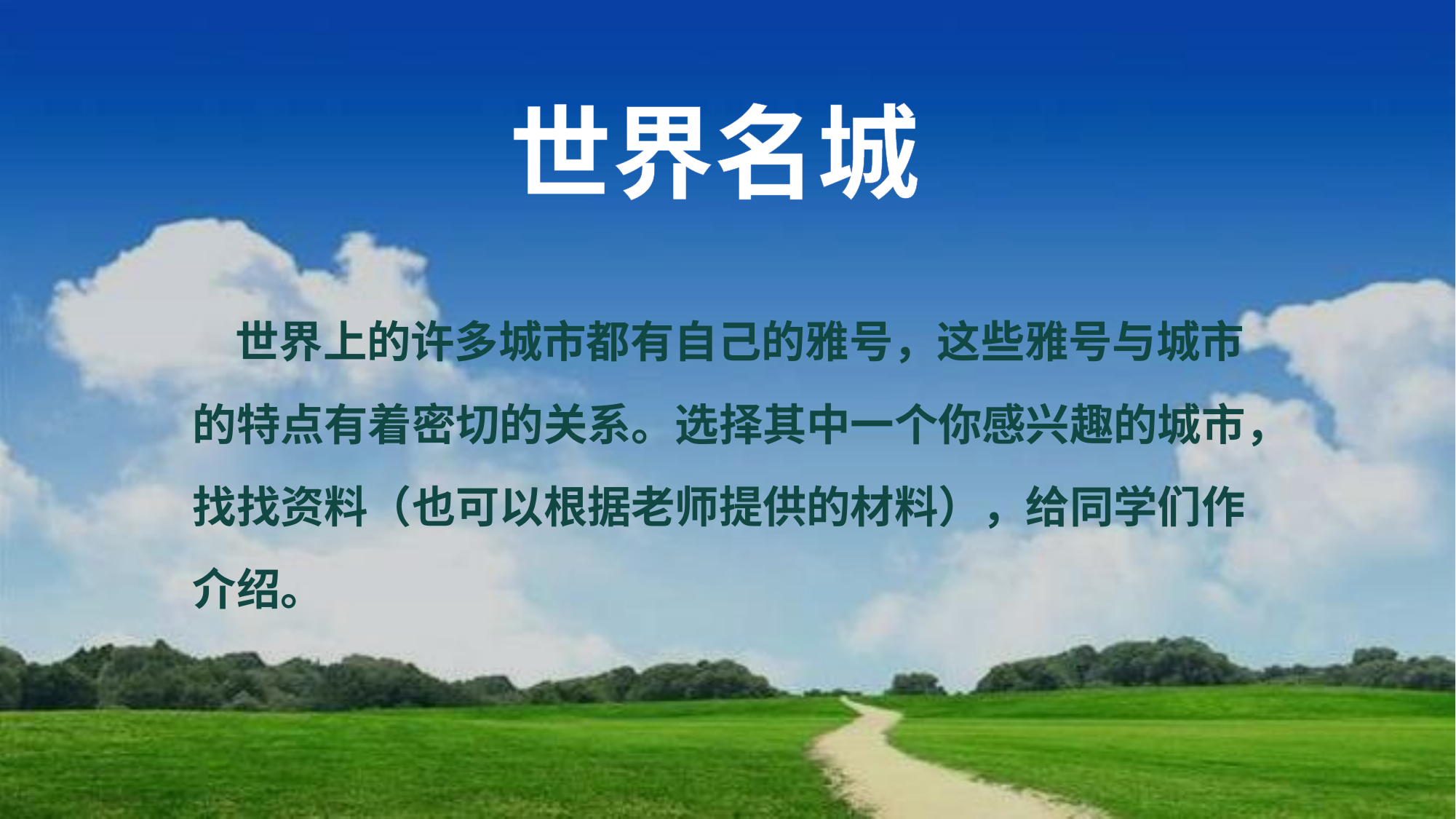

# 世界名城
    世界上的许多城市都有自己的雅号，这些雅号与城市的特点有着密切的关系。选择其中一个你感兴趣的城市，找找资料（也可以根据老师提供的材料），给同学们作介绍。